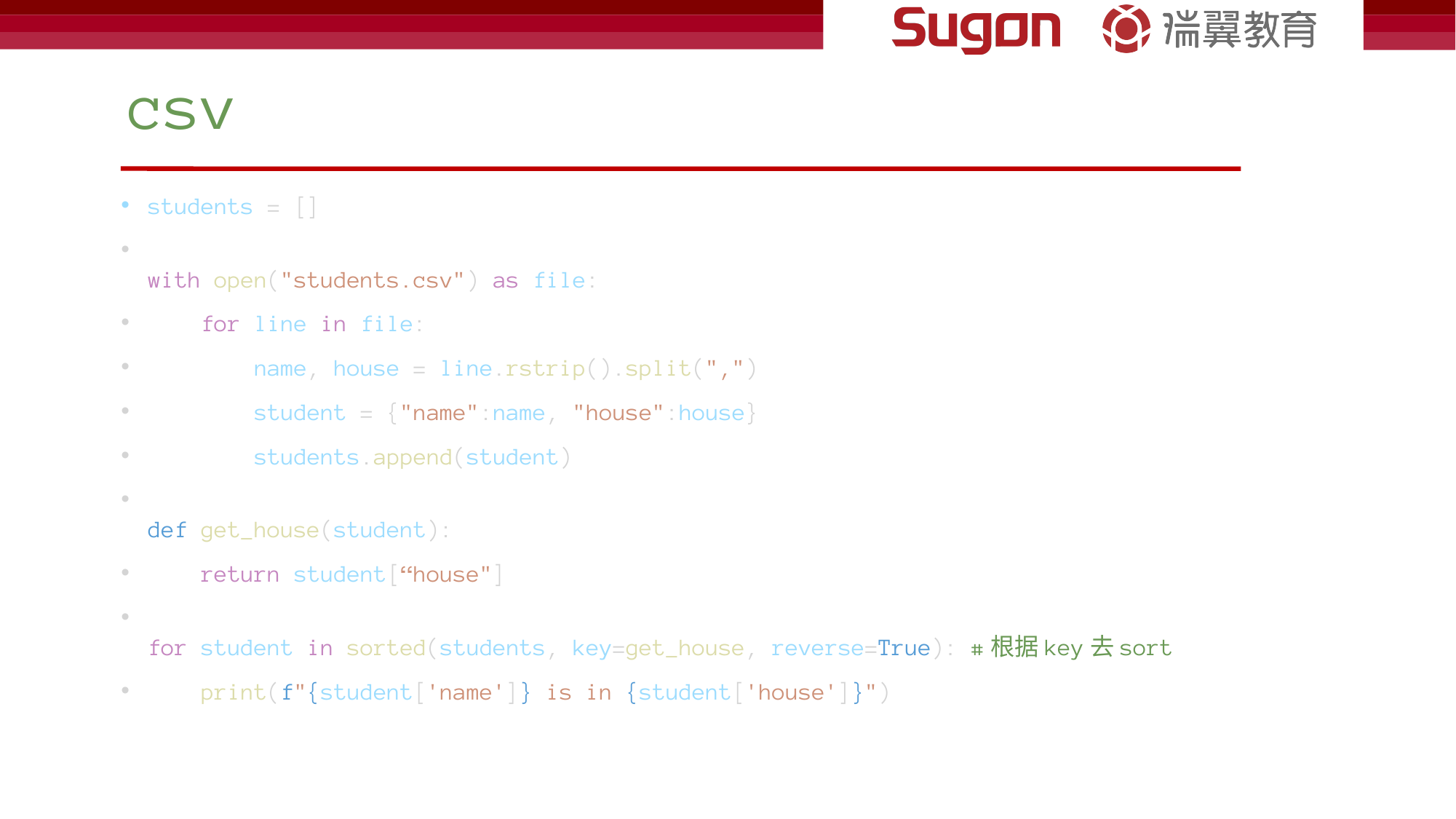

# csv
students = []
with open("students.csv") as file:
    for line in file:
        name, house = line.rstrip().split(",")
        student = {"name":name, "house":house}
        students.append(student)
def get_house(student):
    return student[“house"]
for student in sorted(students, key=get_house, reverse=True): #根据key去sort
    print(f"{student['name']} is in {student['house']}")